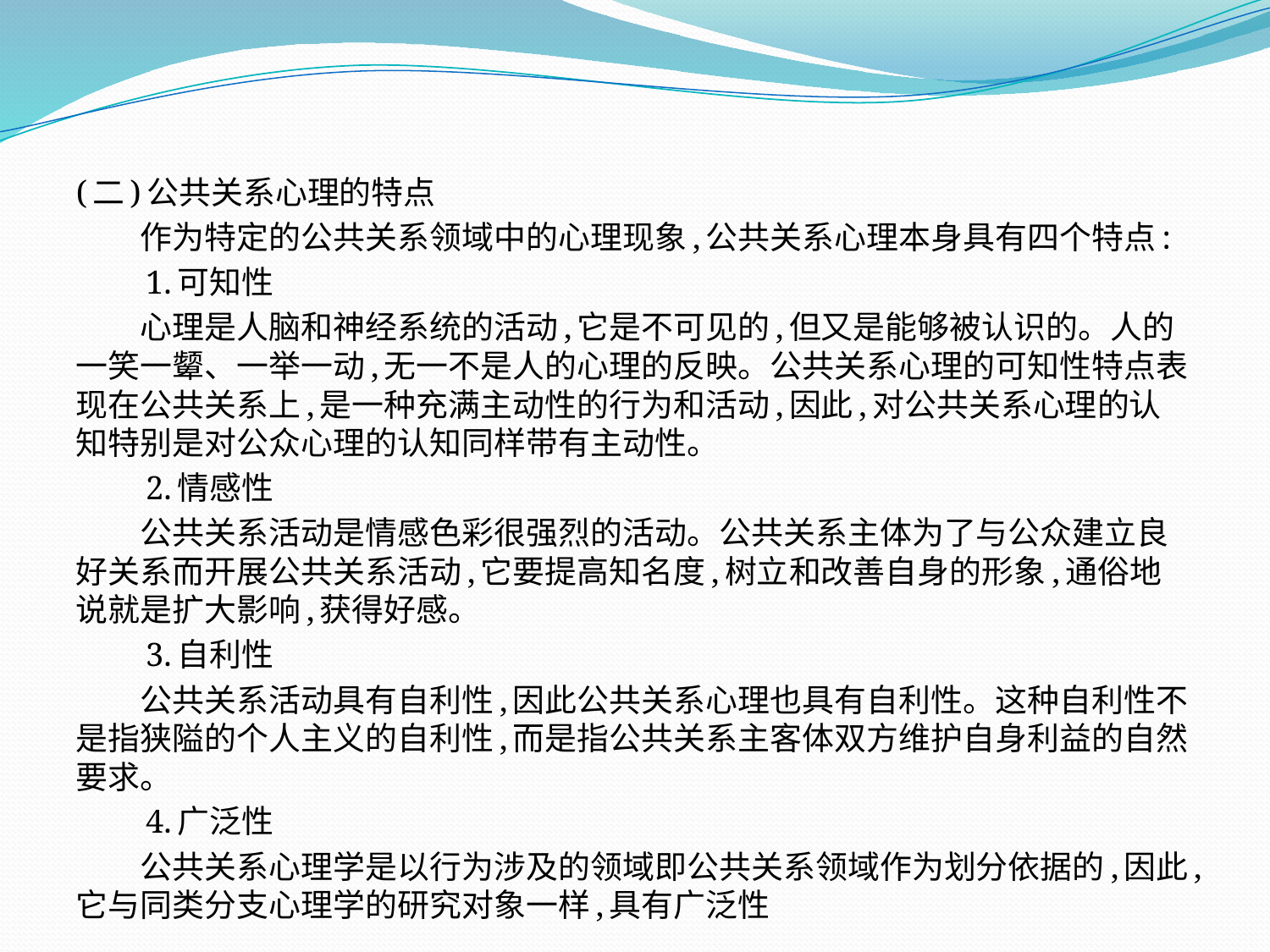

(二)公共关系心理的特点
　　作为特定的公共关系领域中的心理现象,公共关系心理本身具有四个特点:
　　1.可知性
　　心理是人脑和神经系统的活动,它是不可见的,但又是能够被认识的。人的一笑一颦、一举一动,无一不是人的心理的反映。公共关系心理的可知性特点表现在公共关系上,是一种充满主动性的行为和活动,因此,对公共关系心理的认知特别是对公众心理的认知同样带有主动性。
　　2.情感性
　　公共关系活动是情感色彩很强烈的活动。公共关系主体为了与公众建立良好关系而开展公共关系活动,它要提高知名度,树立和改善自身的形象,通俗地说就是扩大影响,获得好感。
　　3.自利性
　　公共关系活动具有自利性,因此公共关系心理也具有自利性。这种自利性不是指狭隘的个人主义的自利性,而是指公共关系主客体双方维护自身利益的自然要求。
　　4.广泛性
　　公共关系心理学是以行为涉及的领域即公共关系领域作为划分依据的,因此,它与同类分支心理学的研究对象一样,具有广泛性